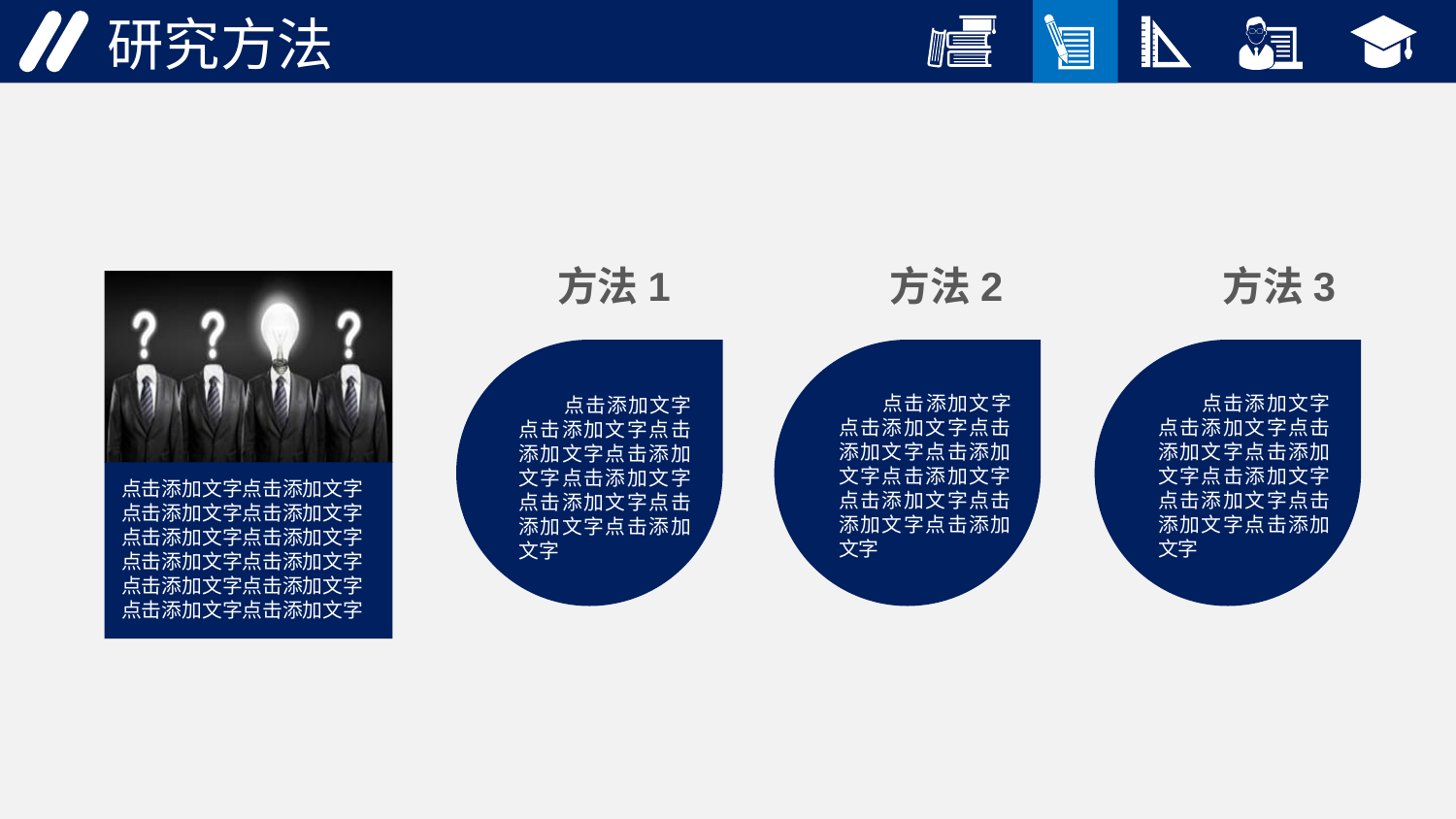

研究方法
方法1
方法2
方法3

      点击添加文字点击添加文字点击添加文字点击添加文字点击添加文字点击添加文字点击添加文字点击添加文字
      点击添加文字点击添加文字点击添加文字点击添加文字点击添加文字点击添加文字点击添加文字点击添加文字
       点击添加文字点击添加文字点击添加文字点击添加文字点击添加文字点击添加文字点击添加文字点击添加文字

点击添加文字点击添加文字
点击添加文字点击添加文字
点击添加文字点击添加文字
点击添加文字点击添加文字
点击添加文字点击添加文字
点击添加文字点击添加文字